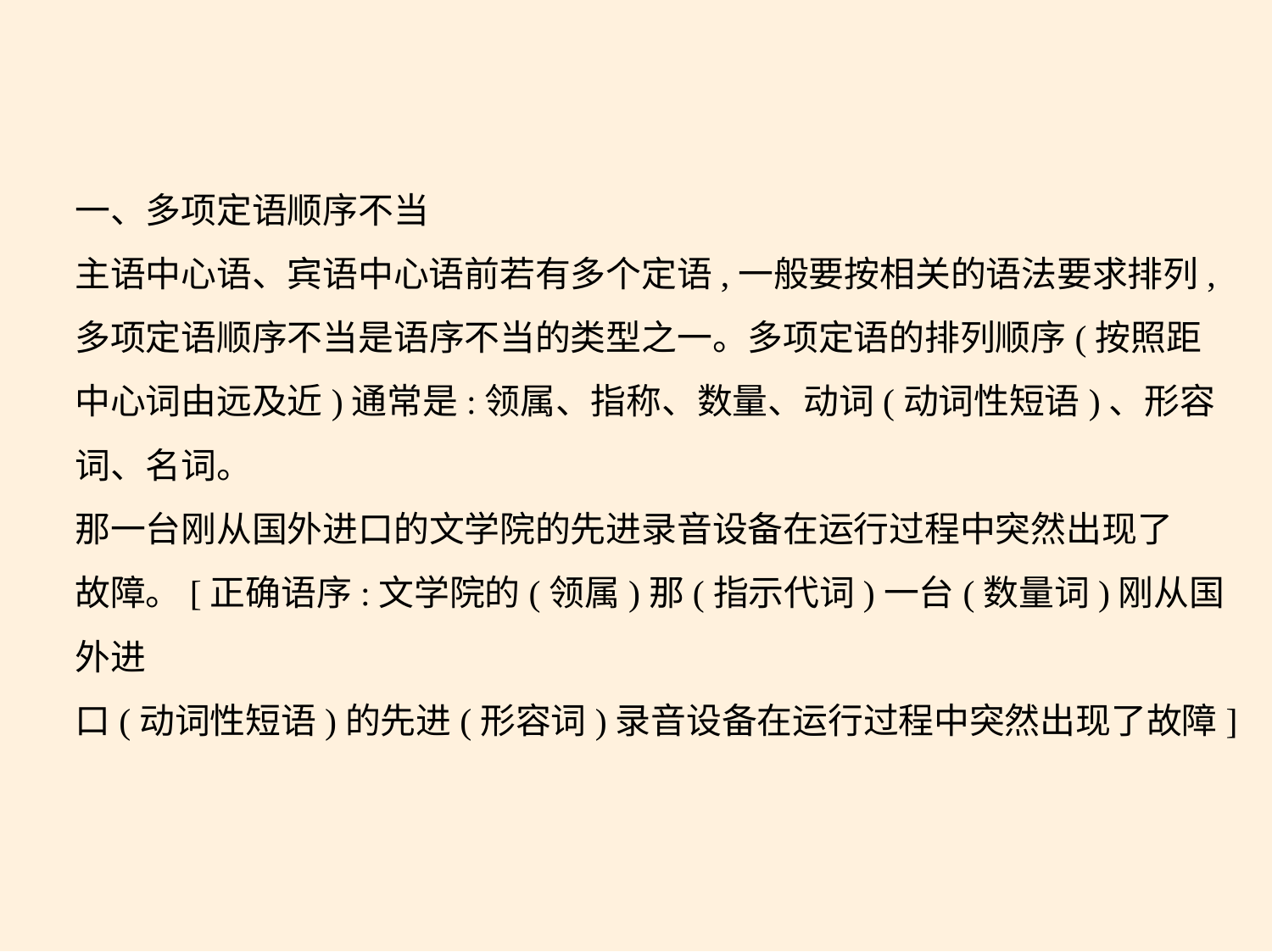

一、多项定语顺序不当
主语中心语、宾语中心语前若有多个定语,一般要按相关的语法要求排列,
多项定语顺序不当是语序不当的类型之一。多项定语的排列顺序(按照距
中心词由远及近)通常是:领属、指称、数量、动词(动词性短语)、形容
词、名词。
那一台刚从国外进口的文学院的先进录音设备在运行过程中突然出现了
故障。[正确语序:文学院的(领属)那(指示代词)一台(数量词)刚从国外进
口(动词性短语)的先进(形容词)录音设备在运行过程中突然出现了故障]